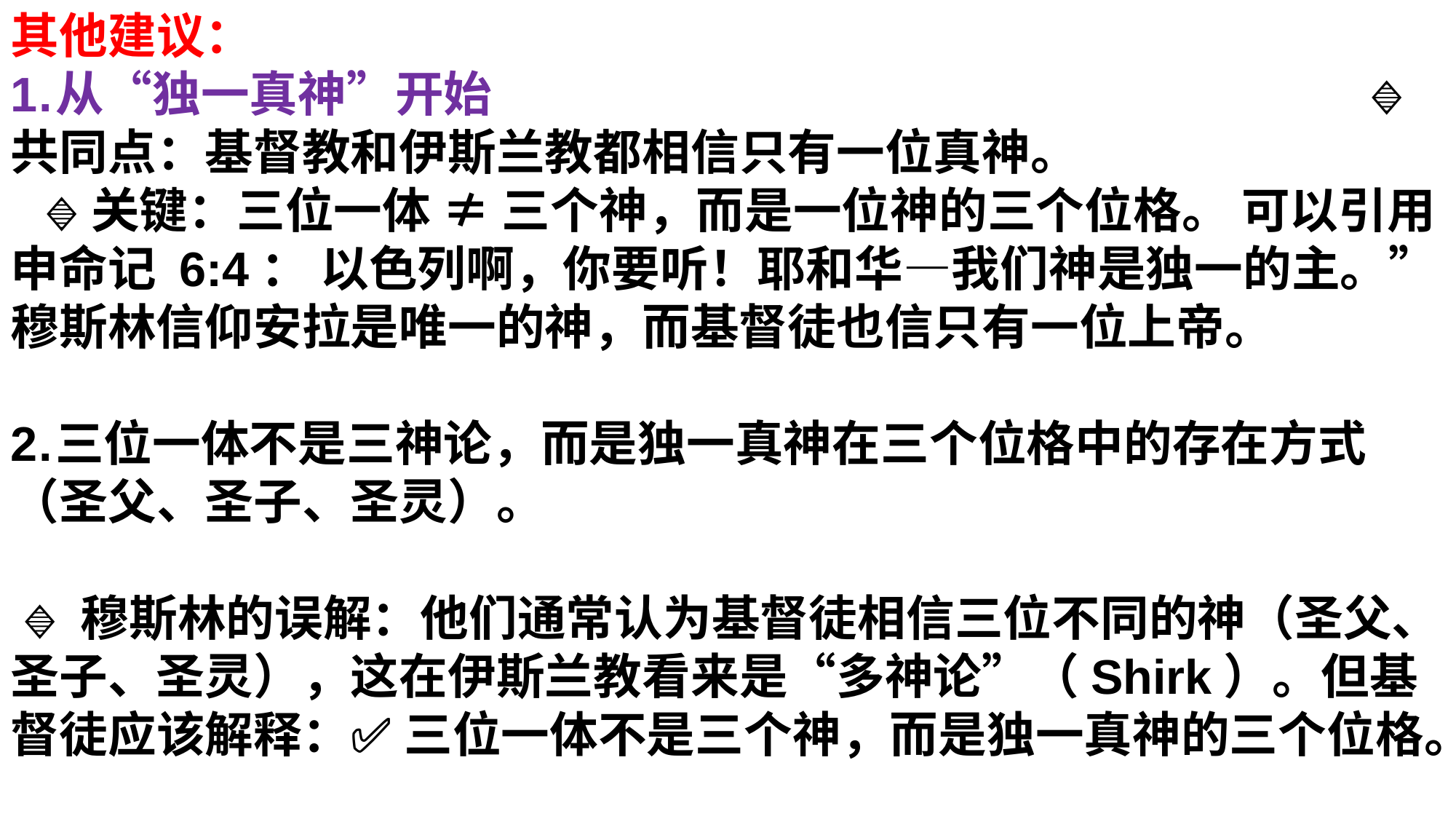

其他建议：
从“独一真神”开始                                                                               🔹 共同点：基督教和伊斯兰教都相信只有一位真神。                                    🔹 关键：三位一体 ≠ 三个神，而是一位神的三个位格。 可以引用申命记 6:4： 以色列啊，你要听！耶和华—我们神是独一的主。”穆斯林信仰安拉是唯一的神，而基督徒也信只有一位上帝。

三位一体不是三神论，而是独一真神在三个位格中的存在方式（圣父、圣子、圣灵）。
                                                                                                                                   🔹 穆斯林的误解：他们通常认为基督徒相信三位不同的神（圣父、圣子、圣灵），这在伊斯兰教看来是“多神论”（Shirk）。但基督徒应该解释：✅ 三位一体不是三个神，而是独一真神的三个位格。